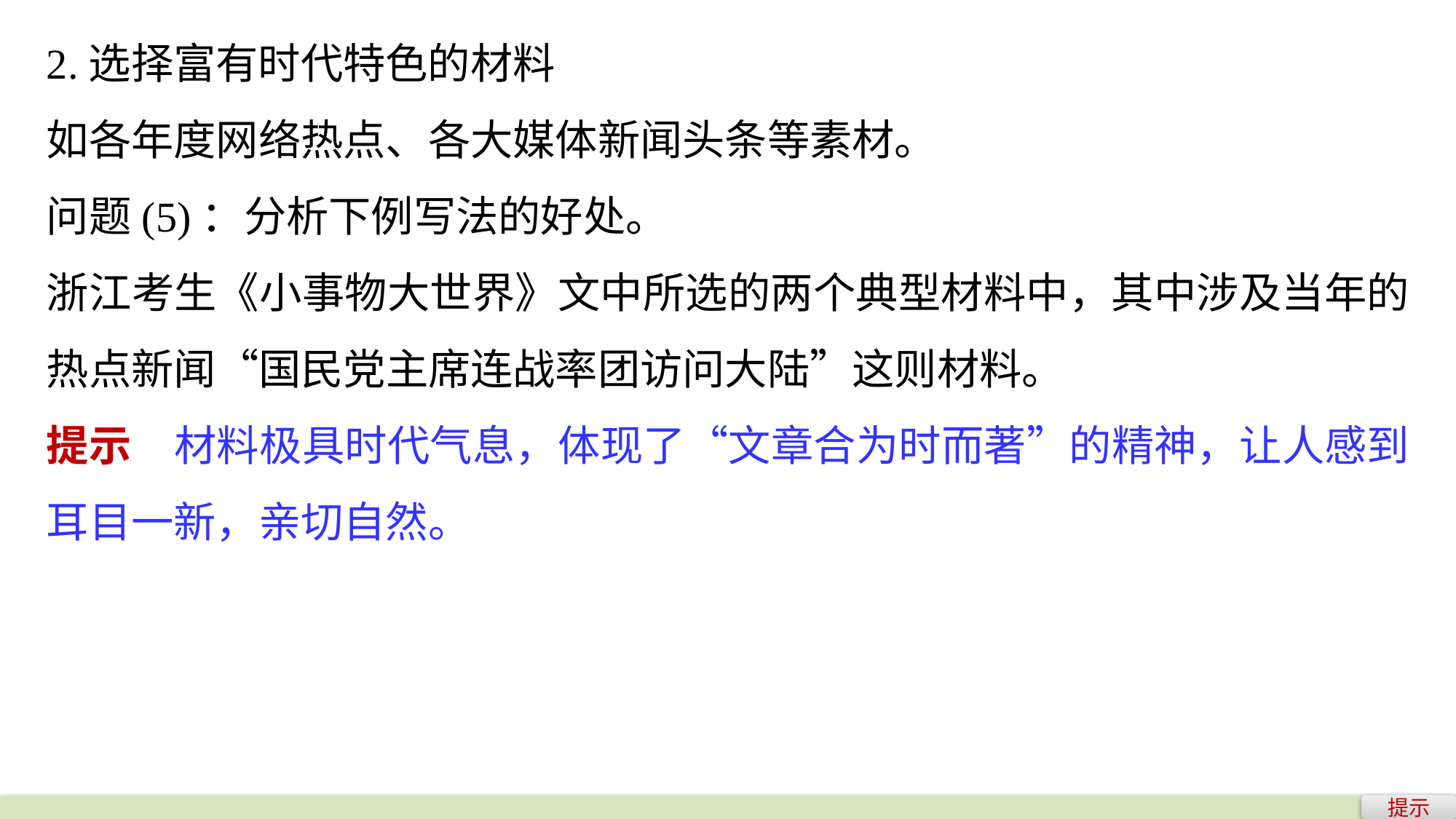

2.选择富有时代特色的材料
如各年度网络热点、各大媒体新闻头条等素材。
问题(5)：分析下例写法的好处。
浙江考生《小事物大世界》文中所选的两个典型材料中，其中涉及当年的热点新闻“国民党主席连战率团访问大陆”这则材料。
提示　材料极具时代气息，体现了“文章合为时而著”的精神，让人感到耳目一新，亲切自然。
提示